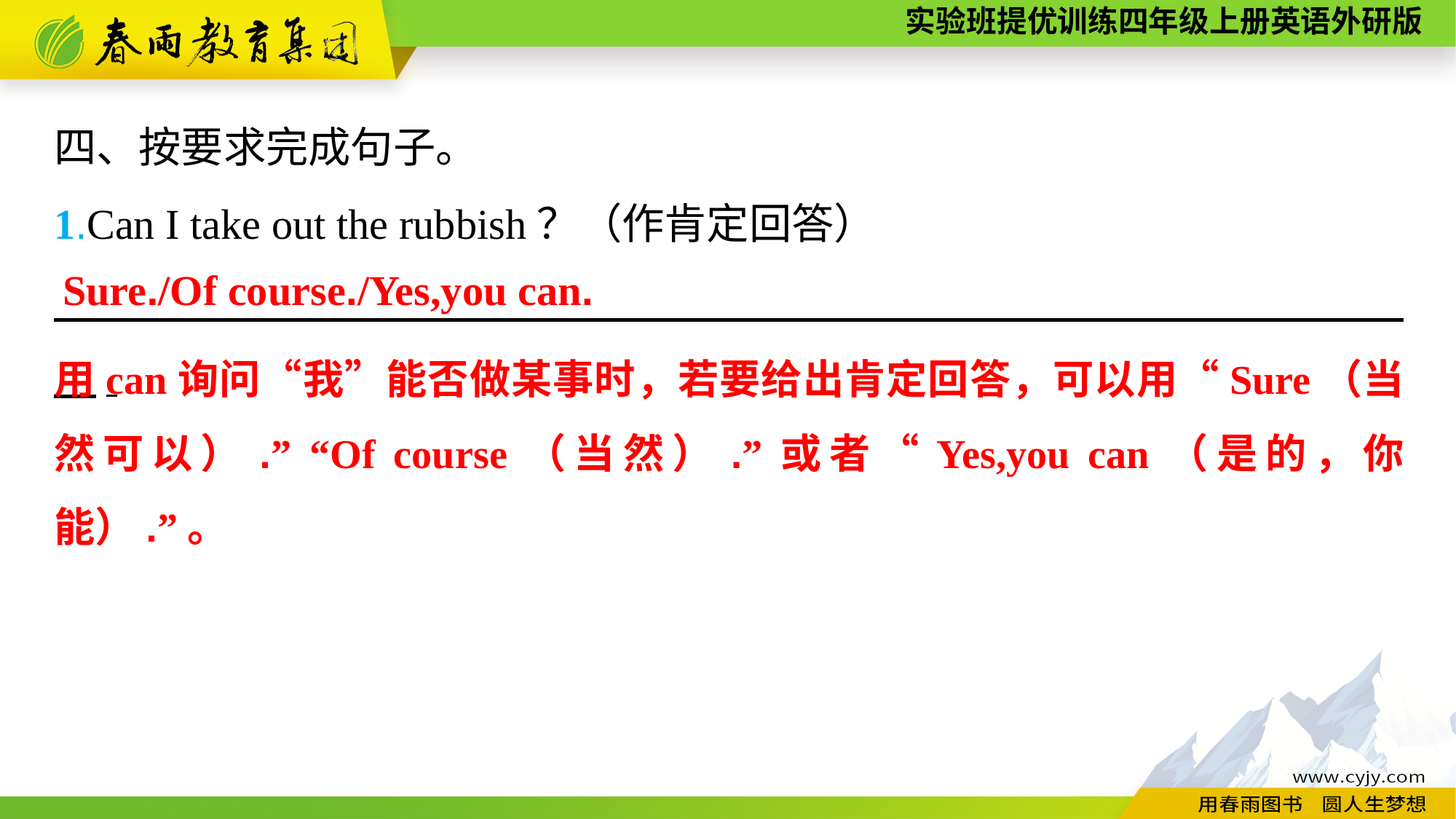

四、按要求完成句子。
1.Can I take out the rubbish？（作肯定回答）
　　　　　　  　　　　　　　　　　　　　　　　　　　　　　　　　.
Sure./Of course./Yes,you can.
用can询问“我”能否做某事时，若要给出肯定回答，可以用“Sure（当然可以）.” “Of course（当然）.”或者“Yes,you can（是的，你能）.”。